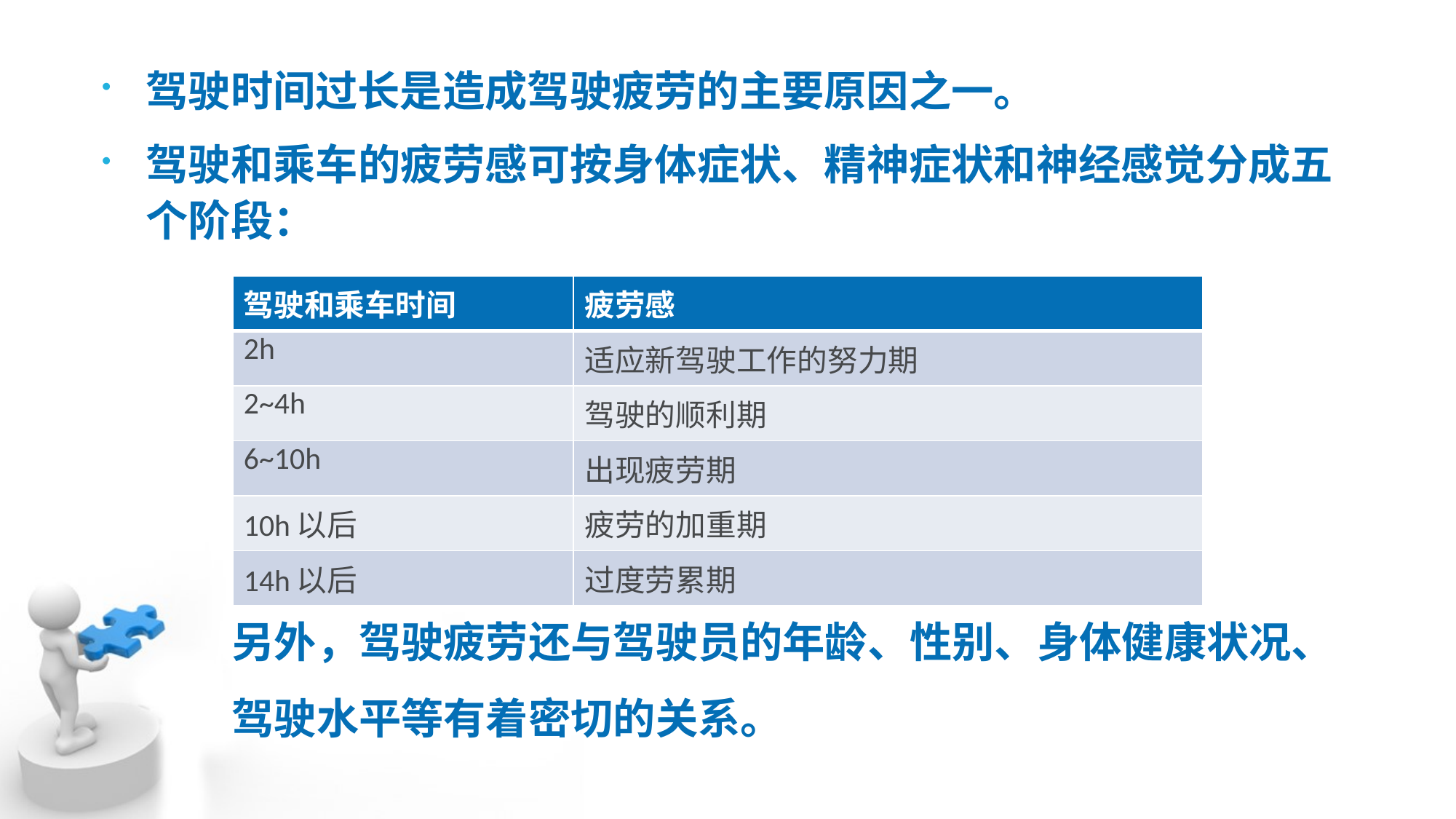

驾驶时间过长是造成驾驶疲劳的主要原因之一。
驾驶和乘车的疲劳感可按身体症状、精神症状和神经感觉分成五个阶段：

| 驾驶和乘车时间 | 疲劳感 |
| --- | --- |
| 2h | 适应新驾驶工作的努力期 |
| 2~4h | 驾驶的顺利期 |
| 6~10h | 出现疲劳期 |
| 10h以后 | 疲劳的加重期 |
| 14h以后 | 过度劳累期 |
另外，驾驶疲劳还与驾驶员的年龄、性别、身体健康状况、驾驶水平等有着密切的关系。